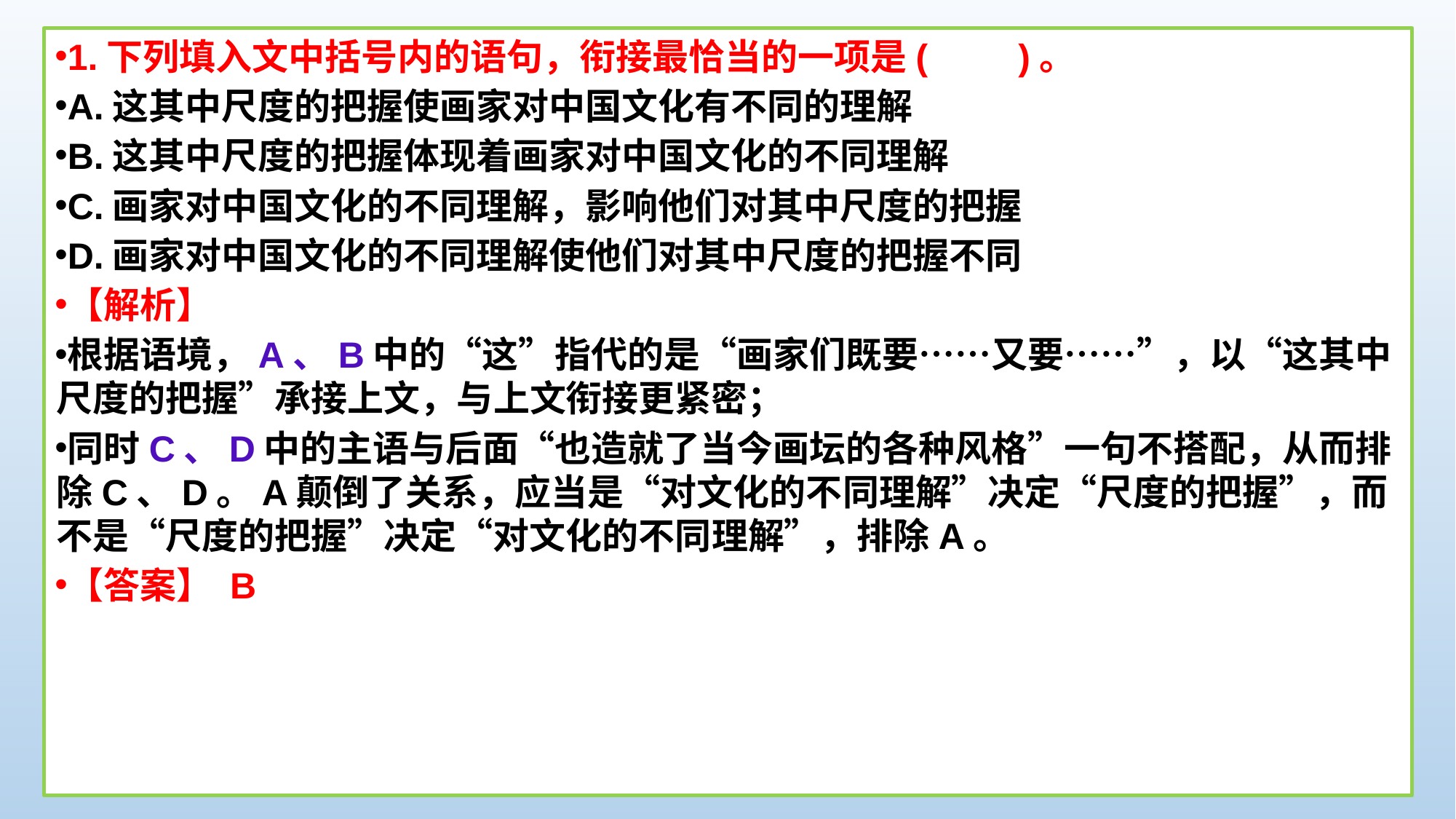

1.下列填入文中括号内的语句，衔接最恰当的一项是(　　)。
A.这其中尺度的把握使画家对中国文化有不同的理解
B.这其中尺度的把握体现着画家对中国文化的不同理解
C.画家对中国文化的不同理解，影响他们对其中尺度的把握
D.画家对中国文化的不同理解使他们对其中尺度的把握不同
【解析】
根据语境，A、B中的“这”指代的是“画家们既要……又要……”，以“这其中尺度的把握”承接上文，与上文衔接更紧密；
同时C、D中的主语与后面“也造就了当今画坛的各种风格”一句不搭配，从而排除C、D。A颠倒了关系，应当是“对文化的不同理解”决定“尺度的把握”，而不是“尺度的把握”决定“对文化的不同理解”，排除A。
【答案】 B